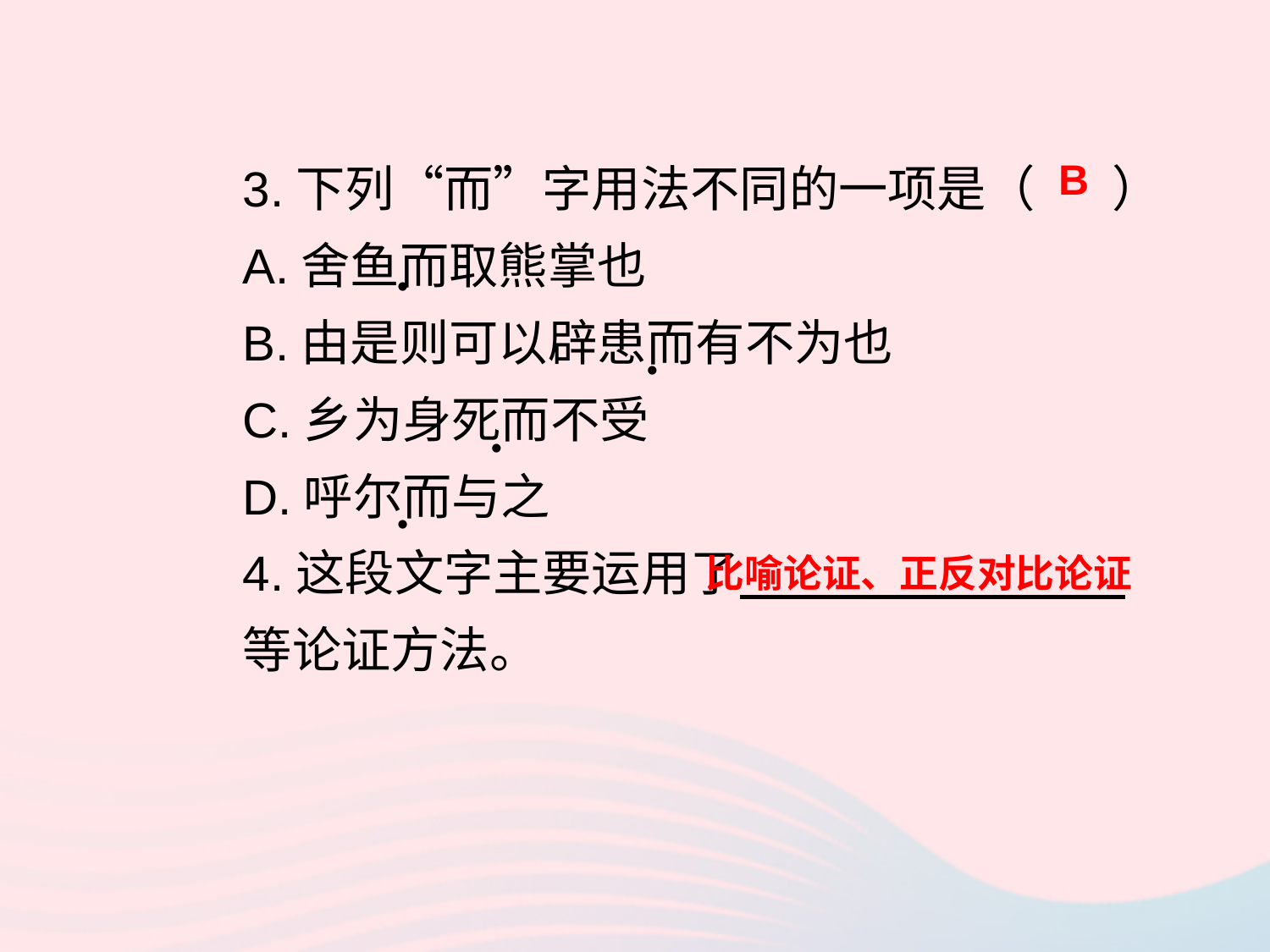

3.下列“而”字用法不同的一项是（       ）
A.舍鱼而取熊掌也
B.由是则可以辟患而有不为也
C.乡为身死而不受
D.呼尔而与之
4.这段文字主要运用了                                    等论证方法。
B
•
•
•
•
比喻论证、正反对比论证